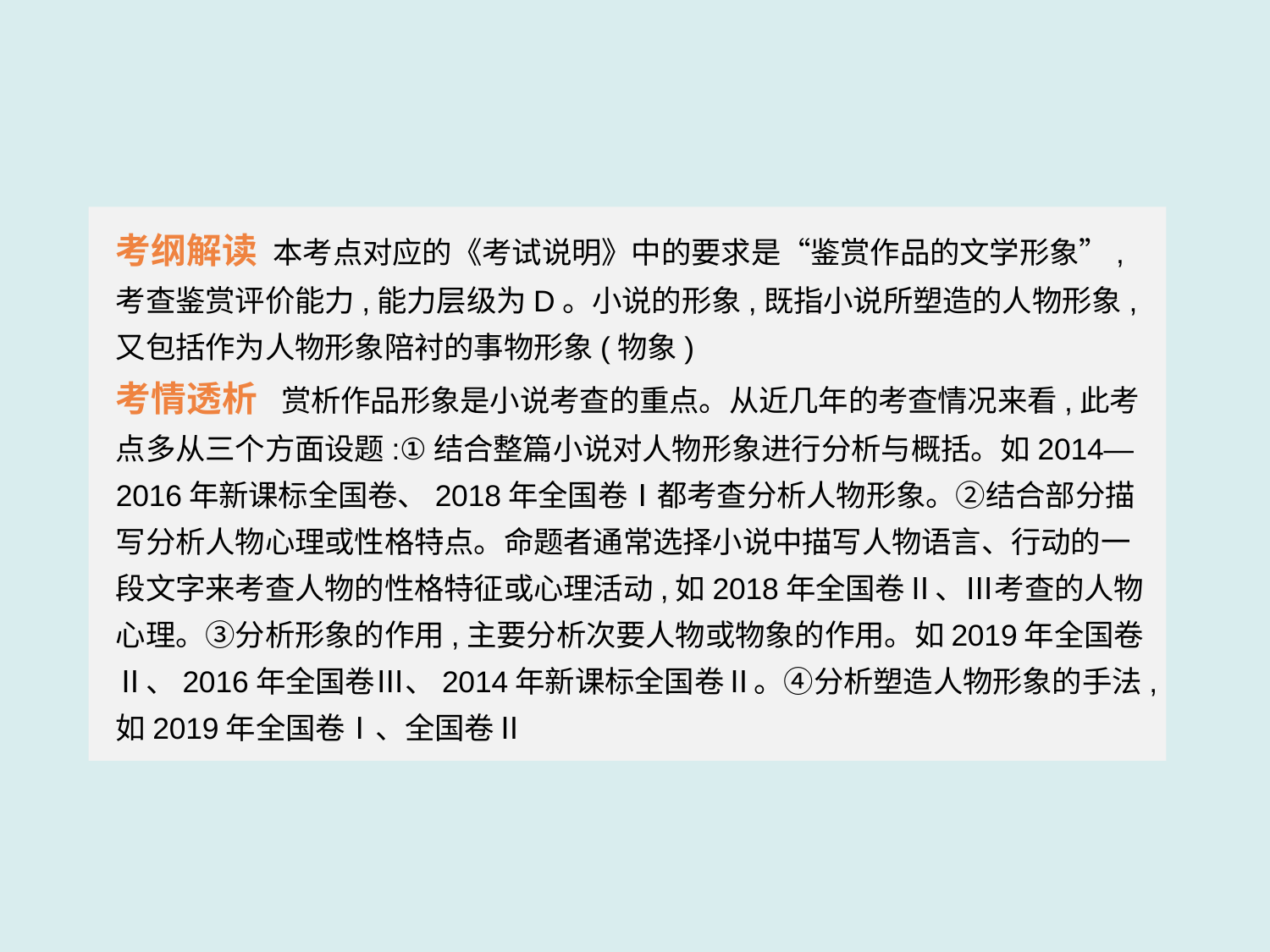

考纲解读  本考点对应的《考试说明》中的要求是“鉴赏作品的文学形象”,考查鉴赏评价能力,能力层级为D。小说的形象,既指小说所塑造的人物形象,又包括作为人物形象陪衬的事物形象(物象)
考情透析   赏析作品形象是小说考查的重点。从近几年的考查情况来看,此考点多从三个方面设题:①结合整篇小说对人物形象进行分析与概括。如2014—2016年新课标全国卷、2018年全国卷Ⅰ都考查分析人物形象。②结合部分描写分析人物心理或性格特点。命题者通常选择小说中描写人物语言、行动的一段文字来考查人物的性格特征或心理活动,如2018年全国卷Ⅱ、Ⅲ考查的人物心理。③分析形象的作用,主要分析次要人物或物象的作用。如2019年全国卷Ⅱ、2016年全国卷Ⅲ、2014年新课标全国卷Ⅱ。④分析塑造人物形象的手法,如2019年全国卷Ⅰ、全国卷Ⅱ